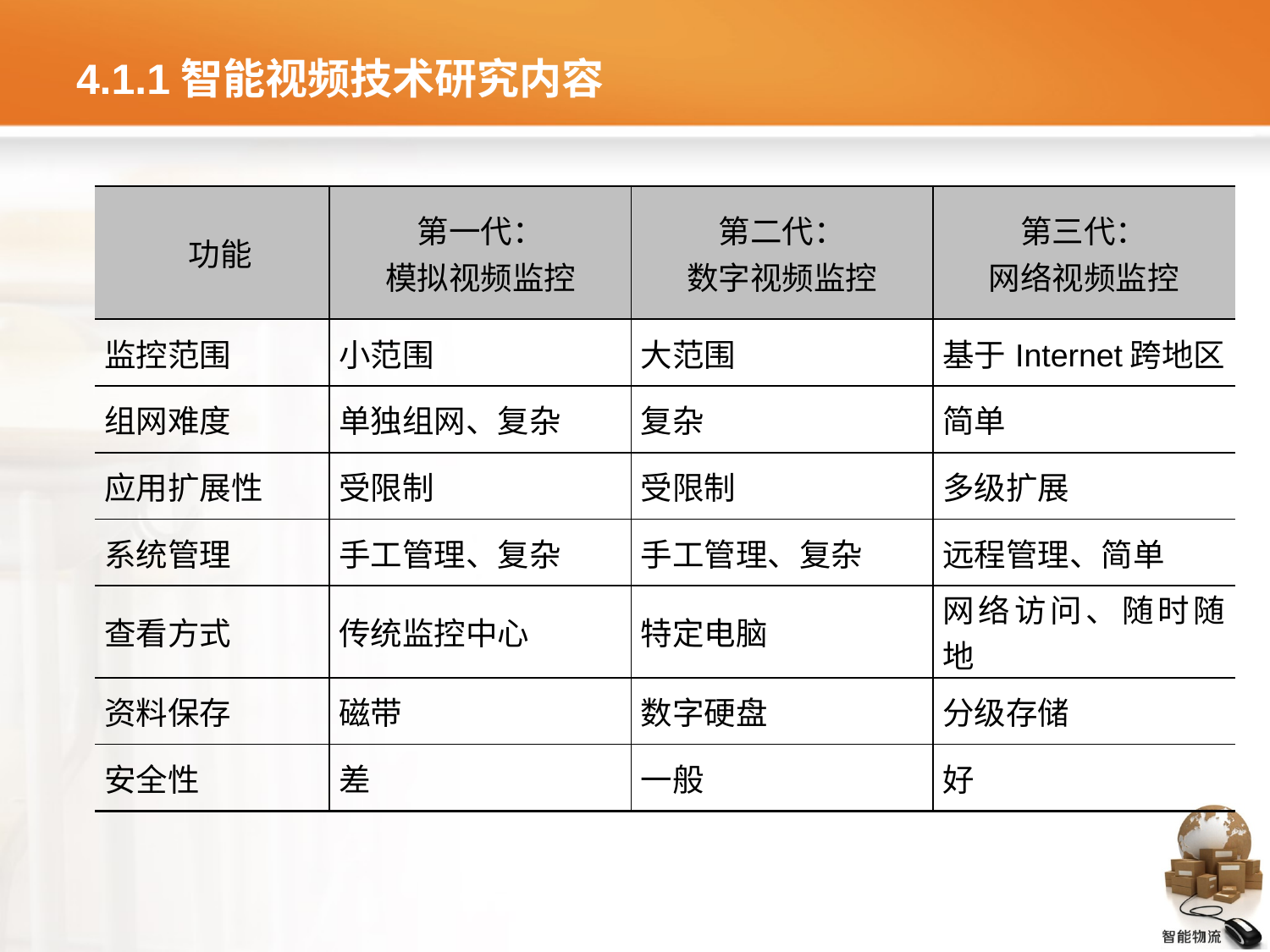

# 4.1.1智能视频技术研究内容
| 功能 | 第一代： 模拟视频监控 | 第二代： 数字视频监控 | 第三代： 网络视频监控 |
| --- | --- | --- | --- |
| 监控范围 | 小范围 | 大范围 | 基于Internet跨地区 |
| 组网难度 | 单独组网、复杂 | 复杂 | 简单 |
| 应用扩展性 | 受限制 | 受限制 | 多级扩展 |
| 系统管理 | 手工管理、复杂 | 手工管理、复杂 | 远程管理、简单 |
| 查看方式 | 传统监控中心 | 特定电脑 | 网络访问、随时随地 |
| 资料保存 | 磁带 | 数字硬盘 | 分级存储 |
| 安全性 | 差 | 一般 | 好 |